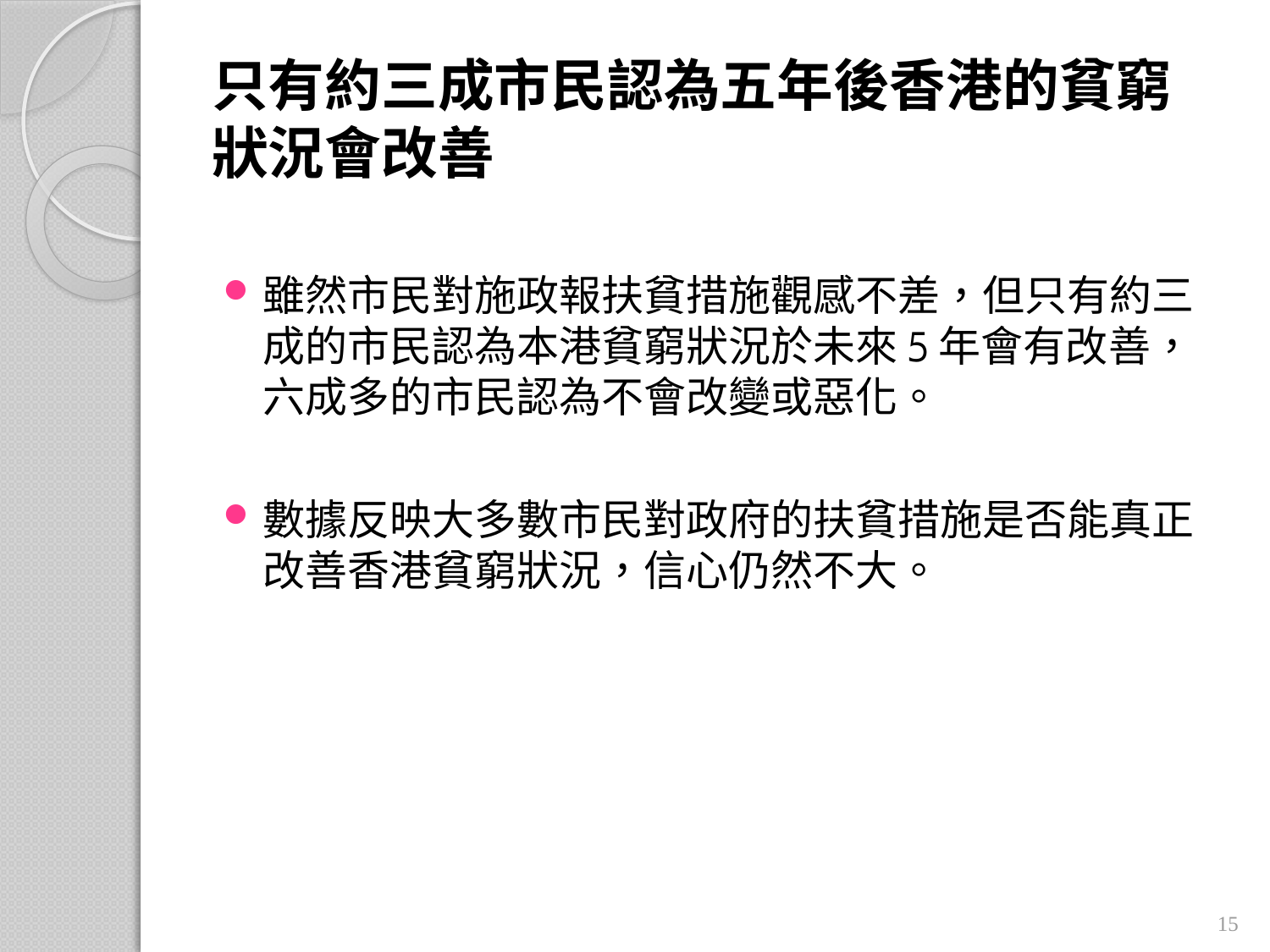

# 只有約三成市民認為五年後香港的貧窮狀況會改善

雖然市民對施政報扶貧措施觀感不差，但只有約三成的市民認為本港貧窮狀況於未來5年會有改善，六成多的市民認為不會改變或惡化。

數據反映大多數市民對政府的扶貧措施是否能真正改善香港貧窮狀況，信心仍然不大。
15